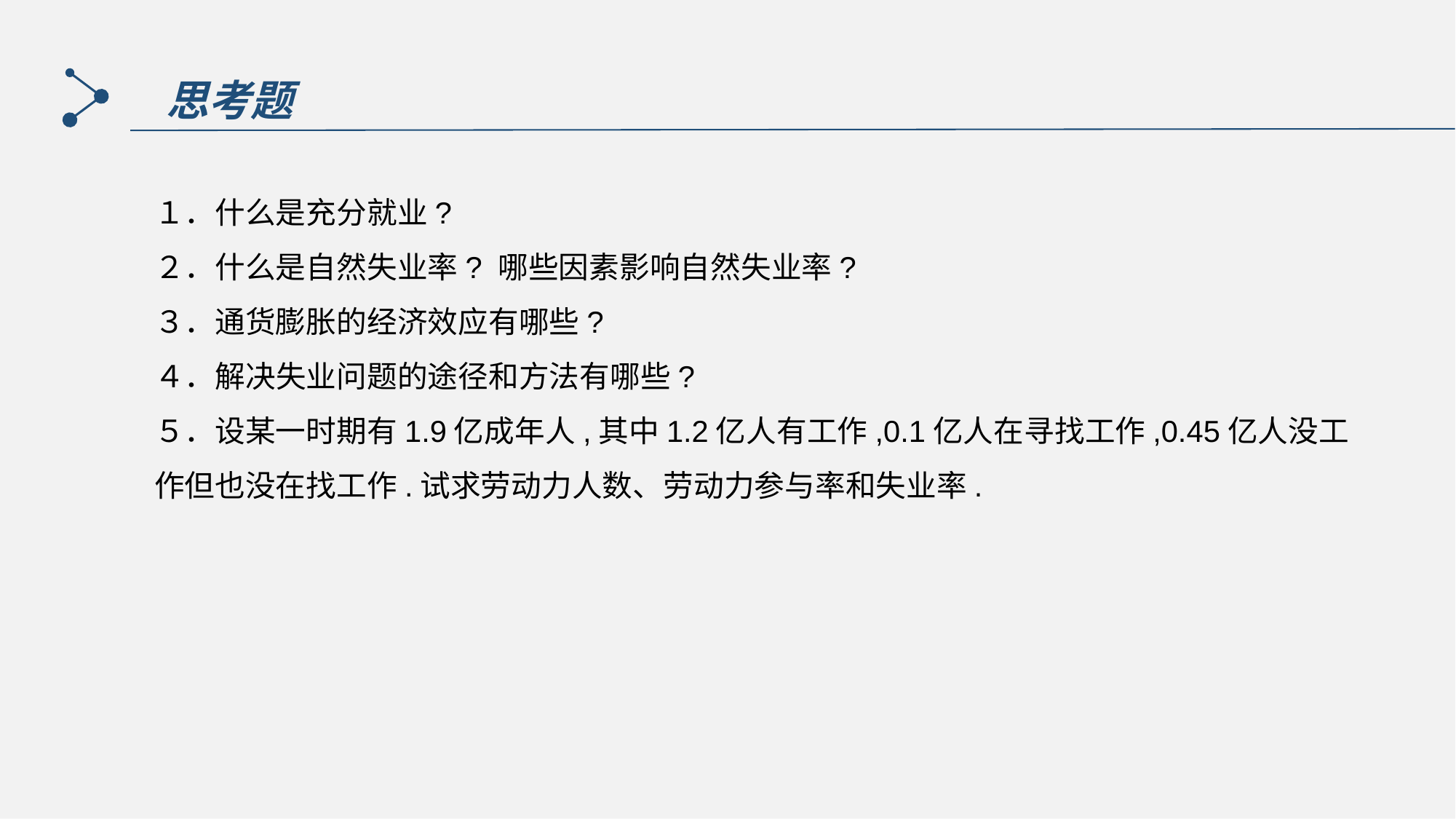

思考题
１．什么是充分就业?
２．什么是自然失业率? 哪些因素影响自然失业率?
３．通货膨胀的经济效应有哪些?
４．解决失业问题的途径和方法有哪些?
５．设某一时期有1.9亿成年人,其中1.2亿人有工作,0.1亿人在寻找工作,0.45亿人没工作但也没在找工作.试求劳动力人数、劳动力参与率和失业率.